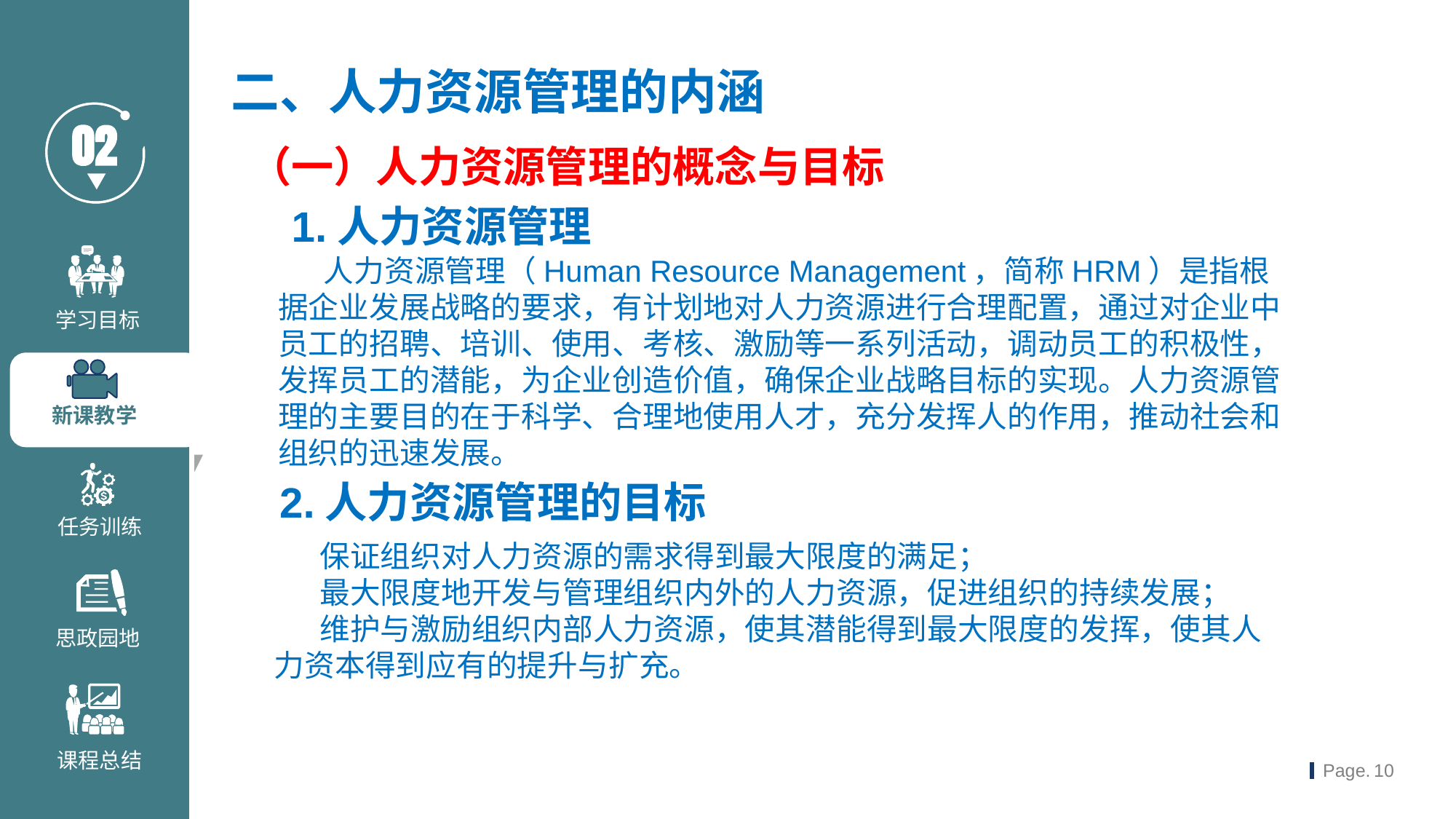

二、人力资源管理的内涵
（一）人力资源管理的概念与目标
1.人力资源管理
人力资源管理（Human Resource Management，简称HRM）是指根据企业发展战略的要求，有计划地对人力资源进行合理配置，通过对企业中员工的招聘、培训、使用、考核、激励等一系列活动，调动员工的积极性，发挥员工的潜能，为企业创造价值，确保企业战略目标的实现。人力资源管理的主要目的在于科学、合理地使用人才，充分发挥人的作用，推动社会和组织的迅速发展。
2.人力资源管理的目标
保证组织对人力资源的需求得到最大限度的满足；
最大限度地开发与管理组织内外的人力资源，促进组织的持续发展；
维护与激励组织内部人力资源，使其潜能得到最大限度的发挥，使其人力资本得到应有的提升与扩充。